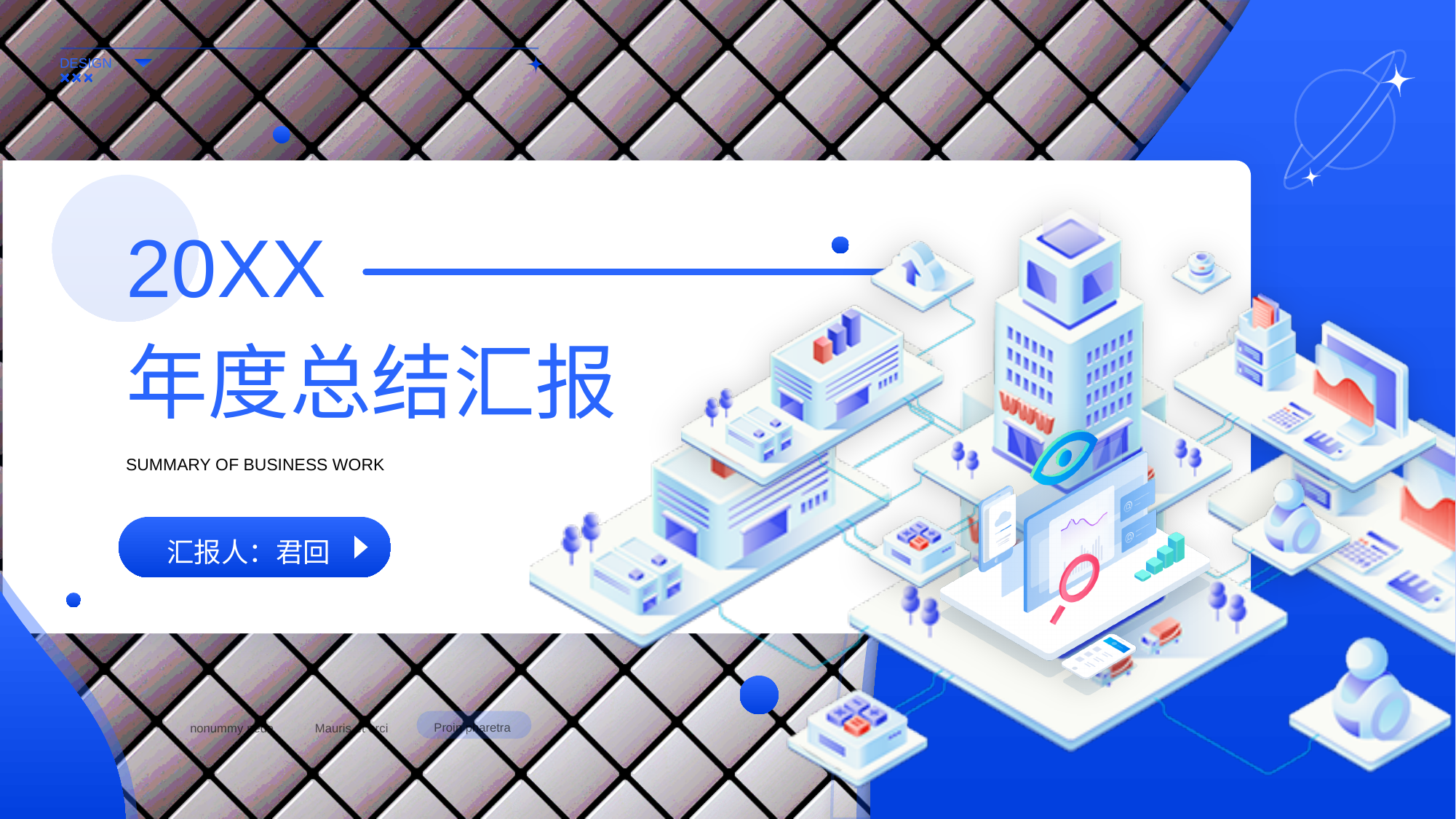

20XX
年度总结汇报
SUMMARY OF BUSINESS WORK
汇报人：君回